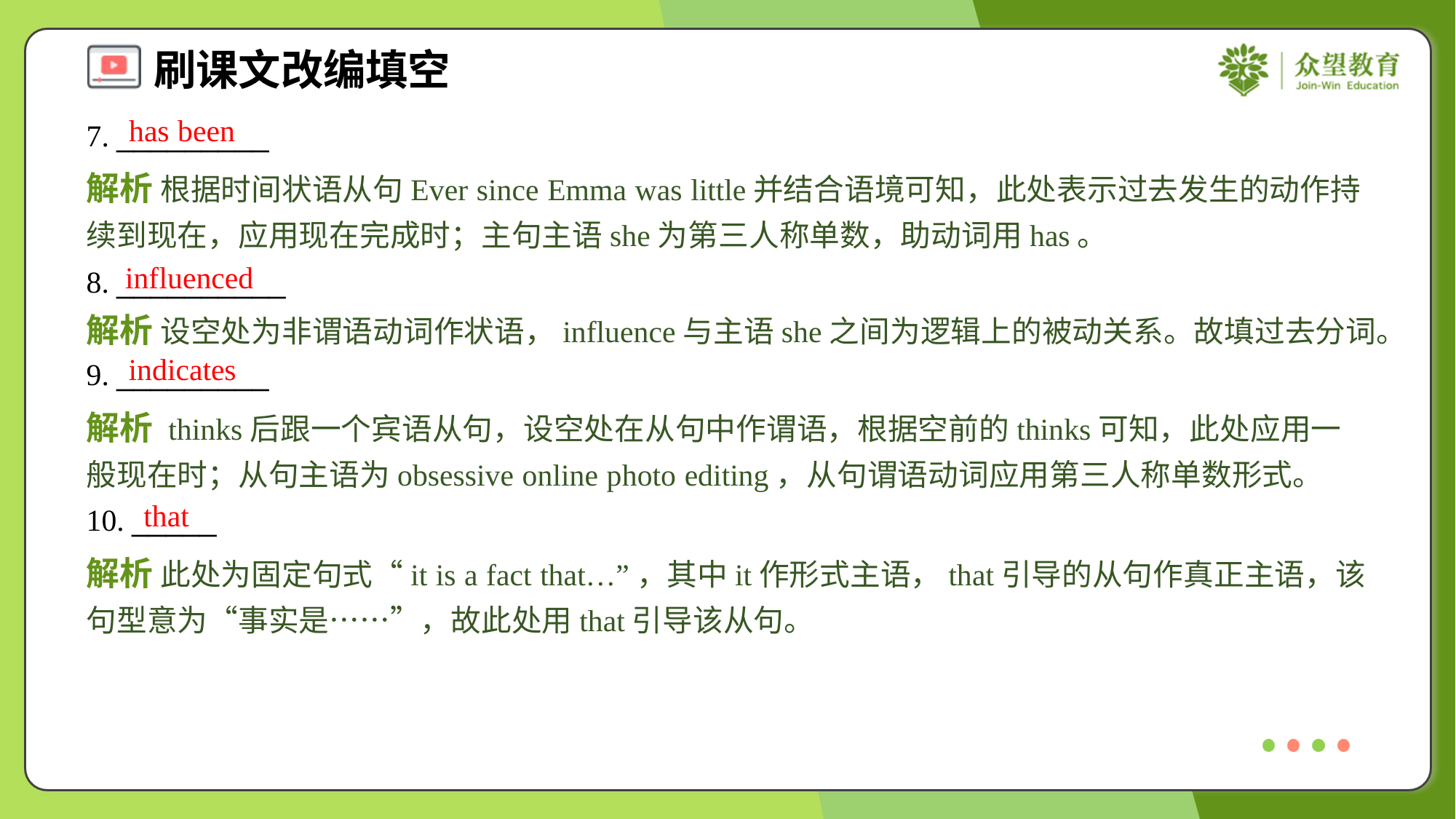

has been
7. _________
解析 根据时间状语从句Ever since Emma was little并结合语境可知，此处表示过去发生的动作持续到现在，应用现在完成时；主句主语she为第三人称单数，助动词用has。
influenced
8. __________
解析 设空处为非谓语动词作状语，influence与主语she之间为逻辑上的被动关系。故填过去分词。
indicates
9. _________
解析 thinks后跟一个宾语从句，设空处在从句中作谓语，根据空前的thinks可知，此处应用一般现在时；从句主语为obsessive online photo editing，从句谓语动词应用第三人称单数形式。
that
10. _____
解析 此处为固定句式“it is a fact that…”，其中it作形式主语，that引导的从句作真正主语，该句型意为“事实是……”，故此处用that引导该从句。